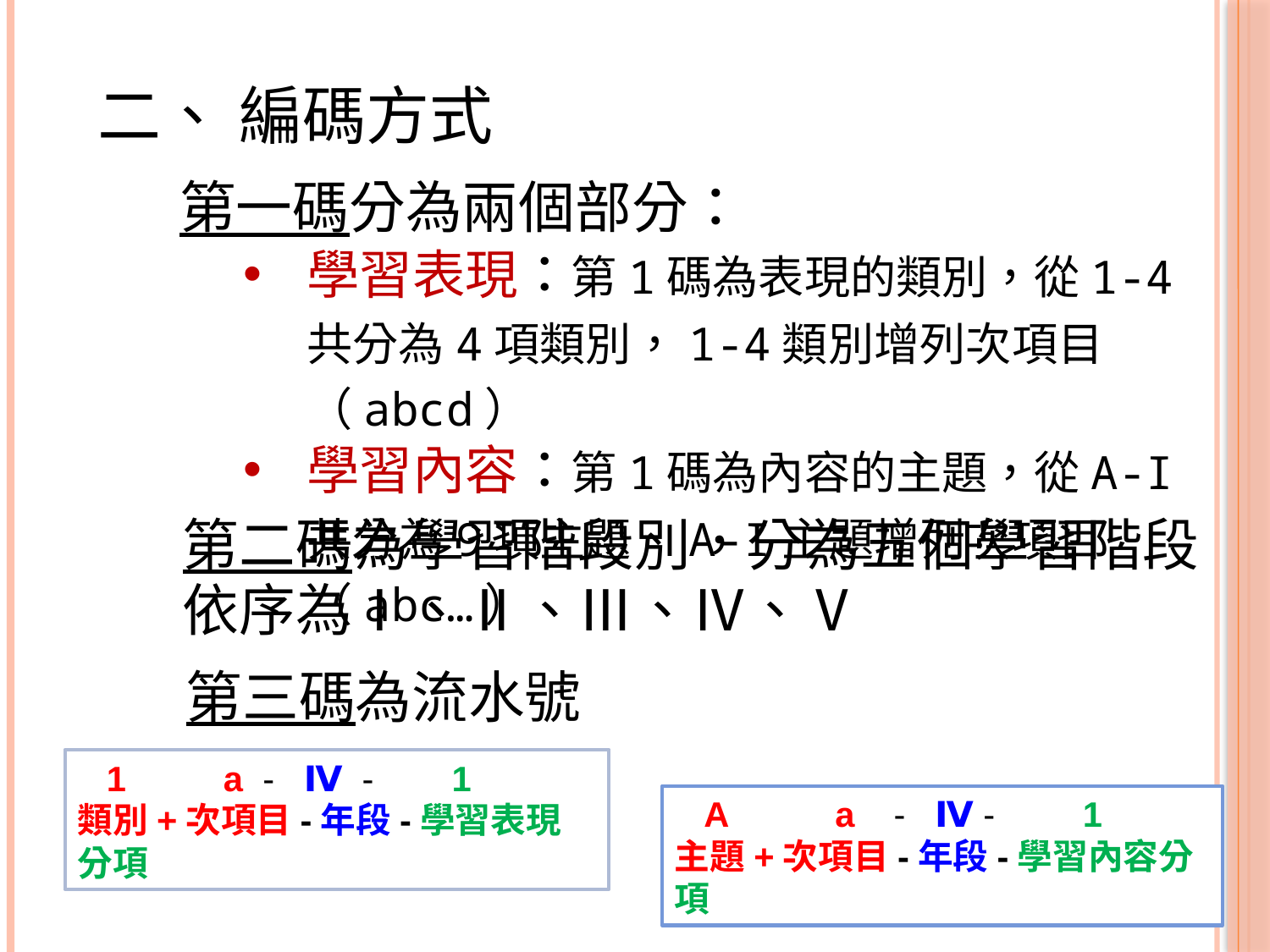

二、 編碼方式
第一碼分為兩個部分：
學習表現：第1碼為表現的類別，從1-4共分為4項類別，1-4類別增列次項目（abcd）
學習內容：第1碼為內容的主題，從A-I共分為9項主題、A-I主題增列次項目（abc…）
第二碼為學習階段別，分為五個學習階段依序為Ⅰ、Ⅱ、Ⅲ、Ⅳ、Ⅴ
第三碼為流水號
   1          a  -   Ⅳ  -        1
類別+次項目-年段-學習表現分項
   A           a    -   Ⅳ -         1
主題+次項目-年段-學習內容分項
15